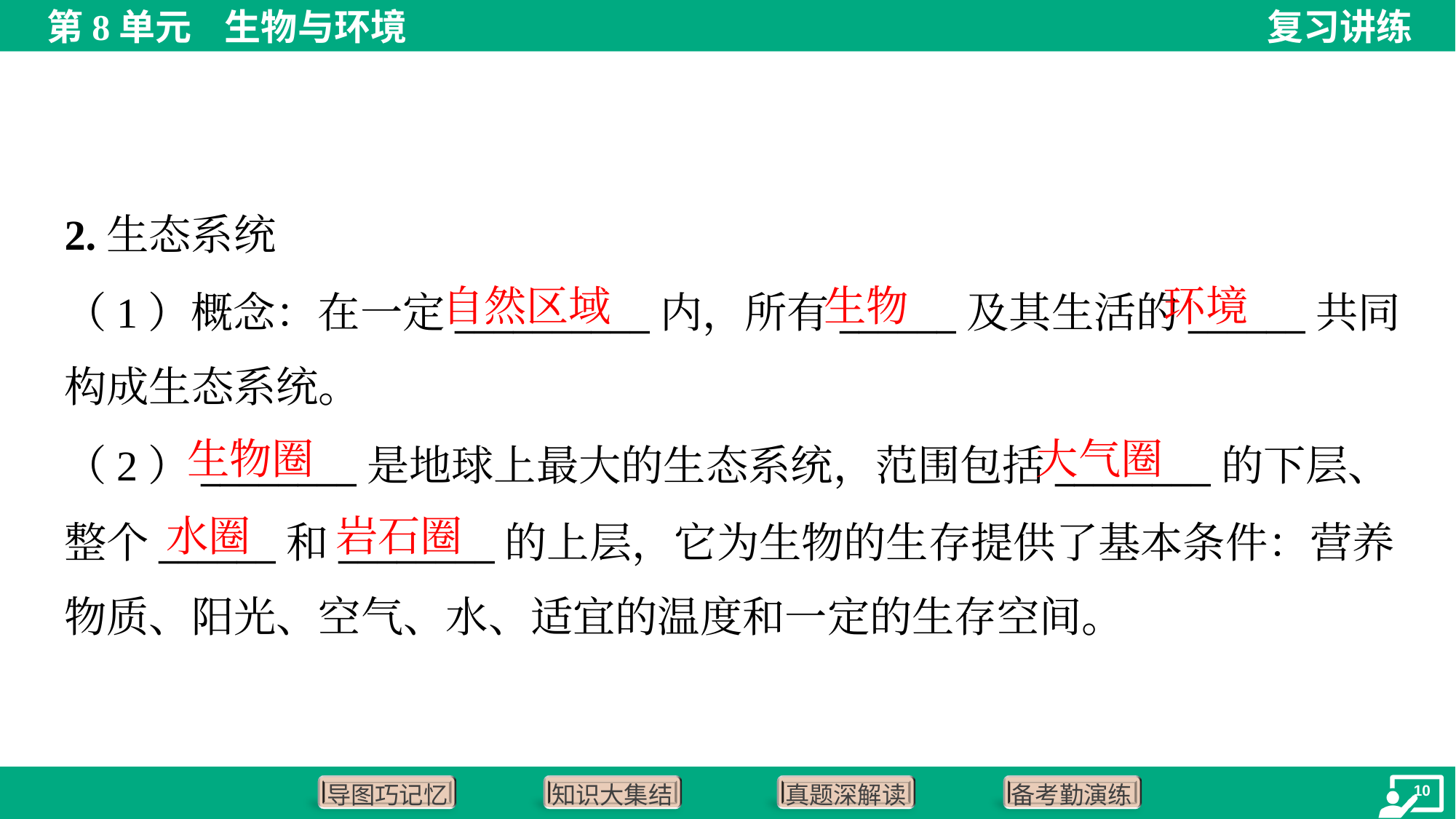

2.生态系统
自然区域
生物
环境
（1）概念：在一定__________内，所有______及其生活的______共同
构成生态系统。
生物圈
大气圈
（2）________是地球上最大的生态系统，范围包括________的下层、
整个______和________的上层，它为生物的生存提供了基本条件：营养
物质、阳光、空气、水、适宜的温度和一定的生存空间。
水圈
岩石圈